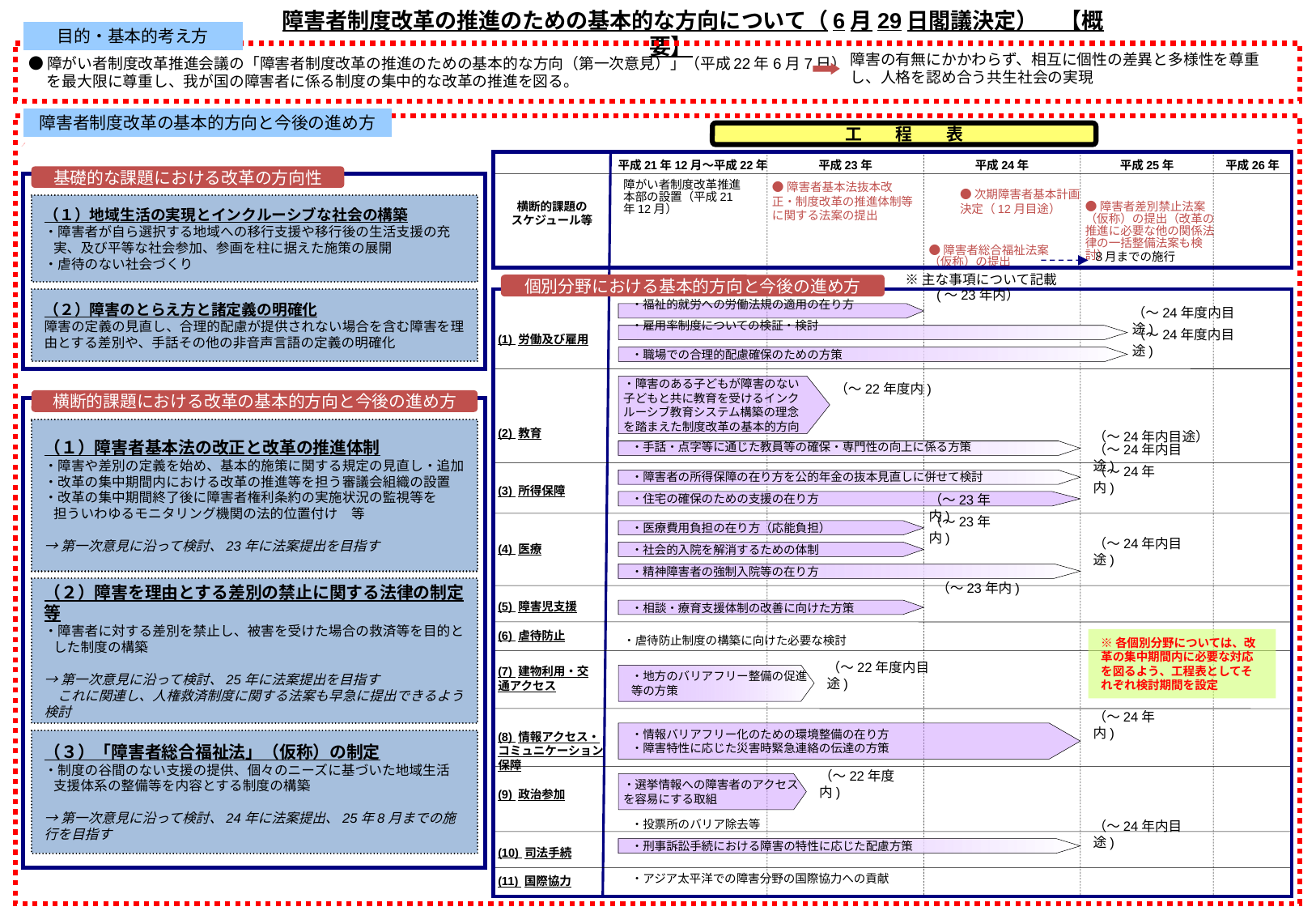

障害者制度改革の推進のための基本的な方向について（6月29日閣議決定）　【概要】
目的・基本的考え方
障害の有無にかかわらず、相互に個性の差異と多様性を尊重し、人格を認め合う共生社会の実現
●障がい者制度改革推進会議の「障害者制度改革の推進のための基本的な方向（第一次意見）」（平成22年6月7日）
　 を最大限に尊重し、我が国の障害者に係る制度の集中的な改革の推進を図る。

障害者制度改革の基本的方向と今後の進め方

工　　程　　表

平成21年12月～平成22年

平成23年

平成24年

平成25年
平成26年

基礎的な課題における改革の方向性

●障害者基本法抜本改正・制度改革の推進体制等に関する法案の提出

障がい者制度改革推進本部の設置（平成21年12月）
●次期障害者基本計画決定（12月目途）
横断的課題の
スケジュール等
（１）地域生活の実現とインクルーシブな社会の構築
・障害者が自ら選択する地域への移行支援や移行後の生活支援の充
  実、及び平等な社会参加、参画を柱に据えた施策の展開
・虐待のない社会づくり
●障害者差別禁止法案（仮称）の提出（改革の推進に必要な他の関係法律の一括整備法案も検討）
●障害者総合福祉法案（仮称）の提出
８月までの施行

※主な事項について記載
個別分野における基本的方向と今後の進め方
（２）障害のとらえ方と諸定義の明確化
障害の定義の見直し、合理的配慮が提供されない場合を含む障害を理由とする差別や、手話その他の非音声言語の定義の明確化

・福祉的就労への労働法規の適用の在り方
(～23年内）
（～24年度内目途)
・雇用率制度についての検証・検討

(1) 労働及び雇用
（～24年度内目途)
・職場での合理的配慮確保のための方策

・障害のある子どもが障害のない子どもと共に教育を受けるインクルーシブ教育システム構築の理念を踏まえた制度改革の基本的方向

横断的課題における改革の基本的方向と今後の進め方
（～22年度内)

（１）障害者基本法の改正と改革の推進体制
・障害や差別の定義を始め、基本的施策に関する規定の見直し・追加
・改革の集中期間内における改革の推進等を担う審議会組織の設置
・改革の集中期間終了後に障害者権利条約の実施状況の監視等を
  担ういわゆるモニタリング機関の法的位置付け　等

→第一次意見に沿って検討、23年に法案提出を目指す
(2) 教育
（～24年内目途）
・手話・点字等に通じた教員等の確保・専門性の向上に係る方策

（～24年内目途)
・障害者の所得保障の在り方を公的年金の抜本見直しに併せて検討
(3) 所得保障
（～24年内)

・住宅の確保のための支援の在り方

（～23年内)

・医療費用負担の在り方（応能負担）
（～23年内)
(4) 医療

・社会的入院を解消するための体制
（～24年内目途)
・精神障害者の強制入院等の在り方

（２）障害を理由とする差別の禁止に関する法律の制定等
・障害者に対する差別を禁止し、被害を受けた場合の救済等を目的と
  した制度の構築

→第一次意見に沿って検討、25年に法案提出を目指す
　これに関連し、人権救済制度に関する法案も早急に提出できるよう検討

（～23年内)
(5) 障害児支援

・相談・療育支援体制の改善に向けた方策
(6) 虐待防止

・虐待防止制度の構築に向けた必要な検討
※各個別分野については、改革の集中期間内に必要な対応を図るよう、工程表としてそれぞれ検討期間を設定

(7) 建物利用・交通アクセス

・地方のバリアフリー整備の促進等の方策
（～22年度内目途)

・情報バリアフリー化のための環境整備の在り方
・障害特性に応じた災害時緊急連絡の伝達の方策
(8) 情報アクセス・コミュニケーション保障
（～24年内)
（３）「障害者総合福祉法」（仮称）の制定
・制度の谷間のない支援の提供、個々のニーズに基づいた地域生活
  支援体系の整備等を内容とする制度の構築

→第一次意見に沿って検討、24年に法案提出、25年8月までの施行を目指す

・選挙情報への障害者のアクセスを容易にする取組

（～22年度内)
(9) 政治参加
・投票所のバリア除去等

（～24年内目途)
(10) 司法手続

・刑事訴訟手続における障害の特性に応じた配慮方策
(11) 国際協力

・アジア太平洋での障害分野の国際協力への貢献